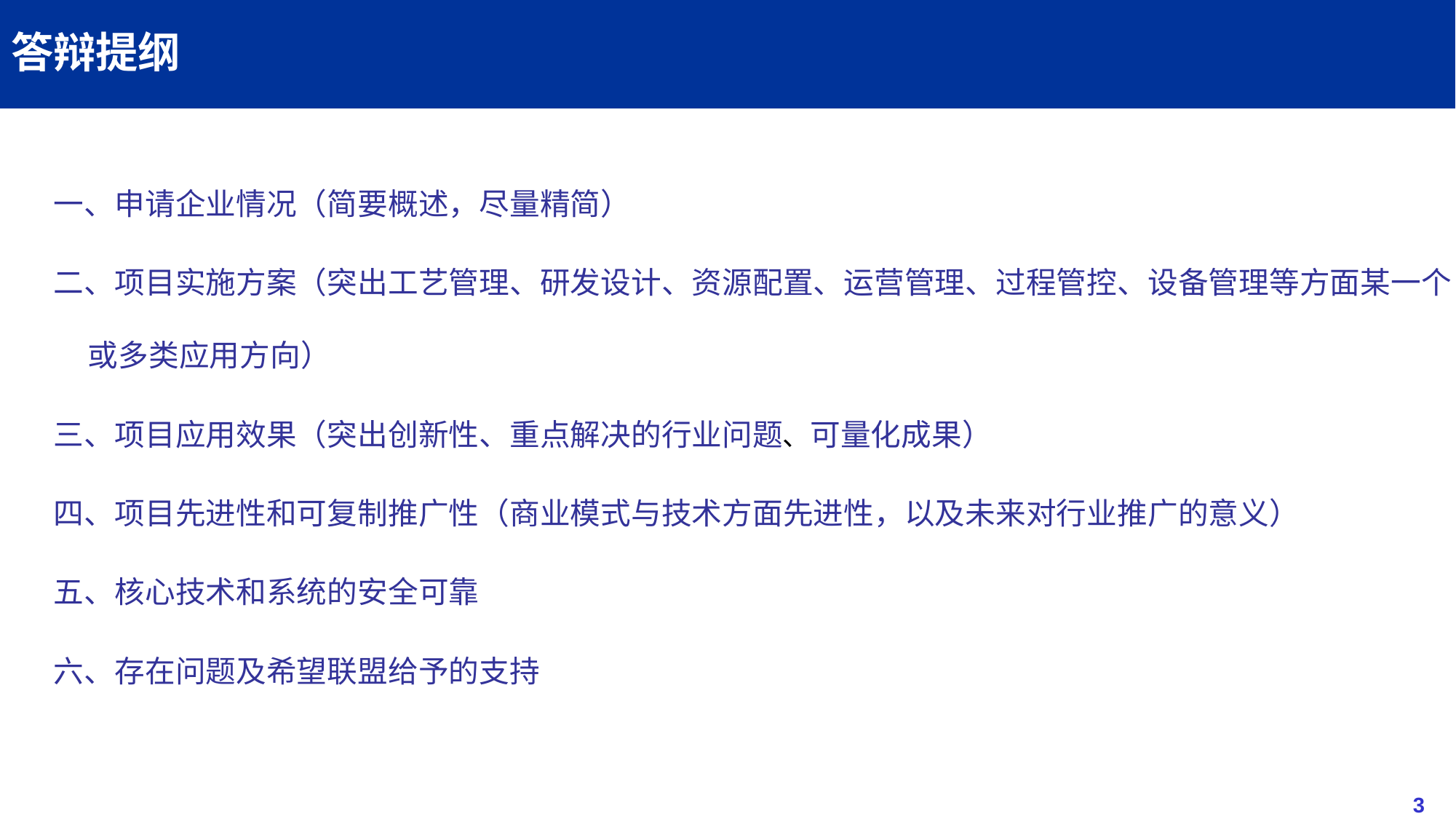

# 答辩提纲
一、申请企业情况（简要概述，尽量精简）
二、项目实施方案（突出工艺管理、研发设计、资源配置、运营管理、过程管控、设备管理等方面某一个或多类应用方向）
三、项目应用效果（突出创新性、重点解决的行业问题、可量化成果）
四、项目先进性和可复制推广性（商业模式与技术方面先进性，以及未来对行业推广的意义）
五、核心技术和系统的安全可靠
六、存在问题及希望联盟给予的支持